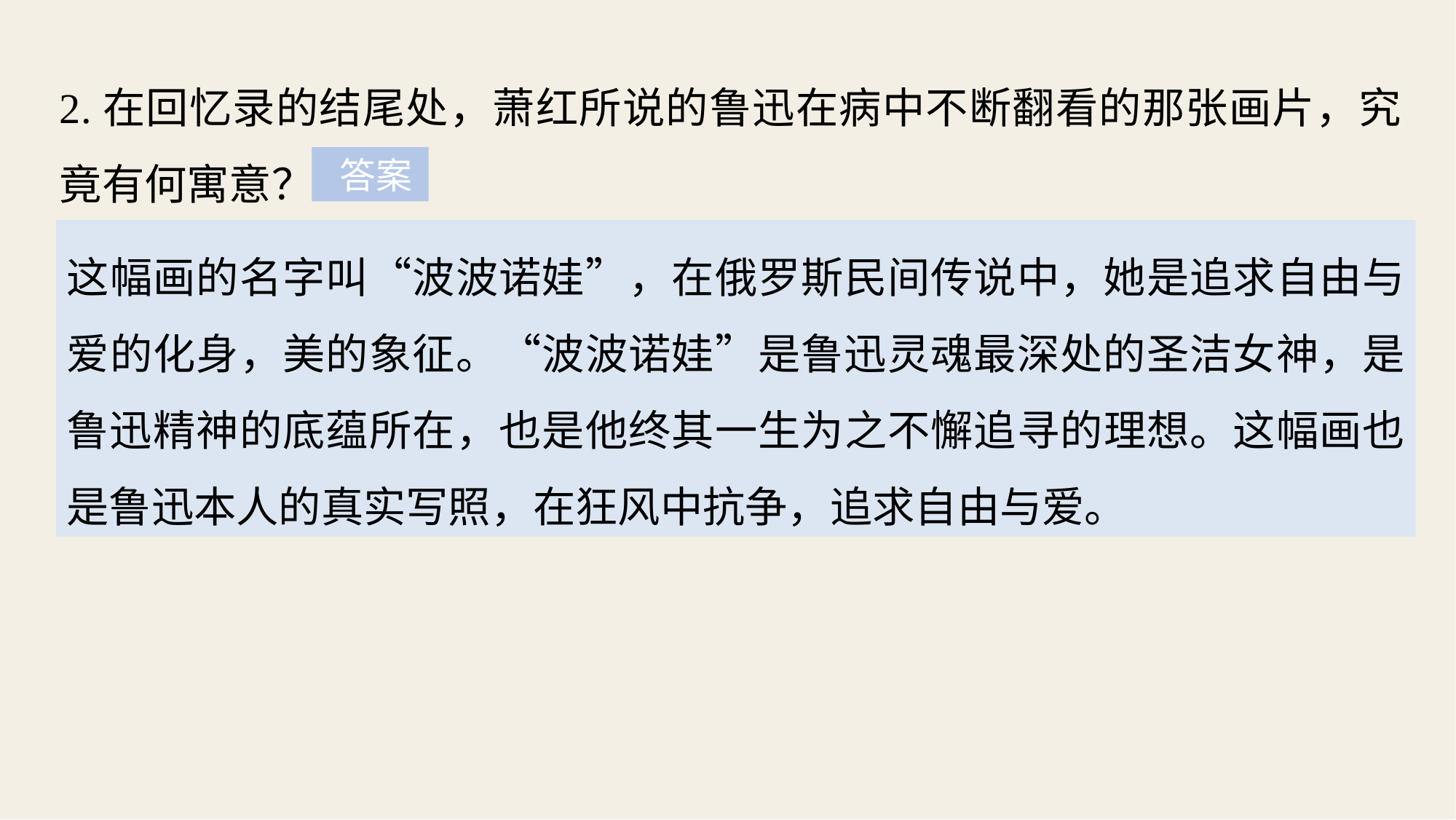

2.在回忆录的结尾处，萧红所说的鲁迅在病中不断翻看的那张画片，究竟有何寓意？
 答案
这幅画的名字叫“波波诺娃”，在俄罗斯民间传说中，她是追求自由与爱的化身，美的象征。“波波诺娃”是鲁迅灵魂最深处的圣洁女神，是鲁迅精神的底蕴所在，也是他终其一生为之不懈追寻的理想。这幅画也是鲁迅本人的真实写照，在狂风中抗争，追求自由与爱。